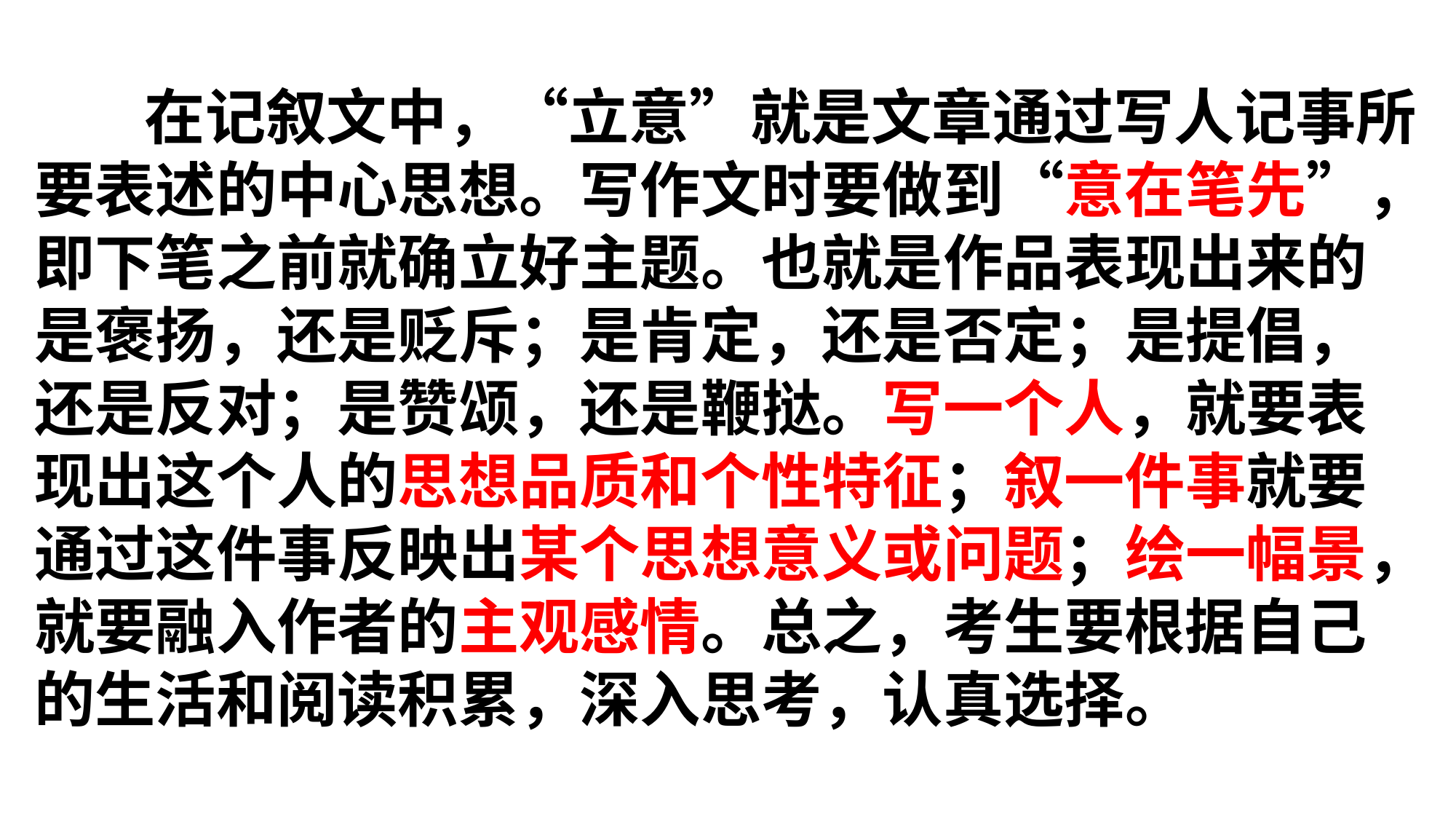

在记叙文中，“立意”就是文章通过写人记事所要表述的中心思想。写作文时要做到“意在笔先”，即下笔之前就确立好主题。也就是作品表现出来的是褒扬，还是贬斥；是肯定，还是否定；是提倡，还是反对；是赞颂，还是鞭挞。写一个人，就要表现出这个人的思想品质和个性特征；叙一件事就要通过这件事反映出某个思想意义或问题；绘一幅景，就要融入作者的主观感情。总之，考生要根据自己的生活和阅读积累，深入思考，认真选择。